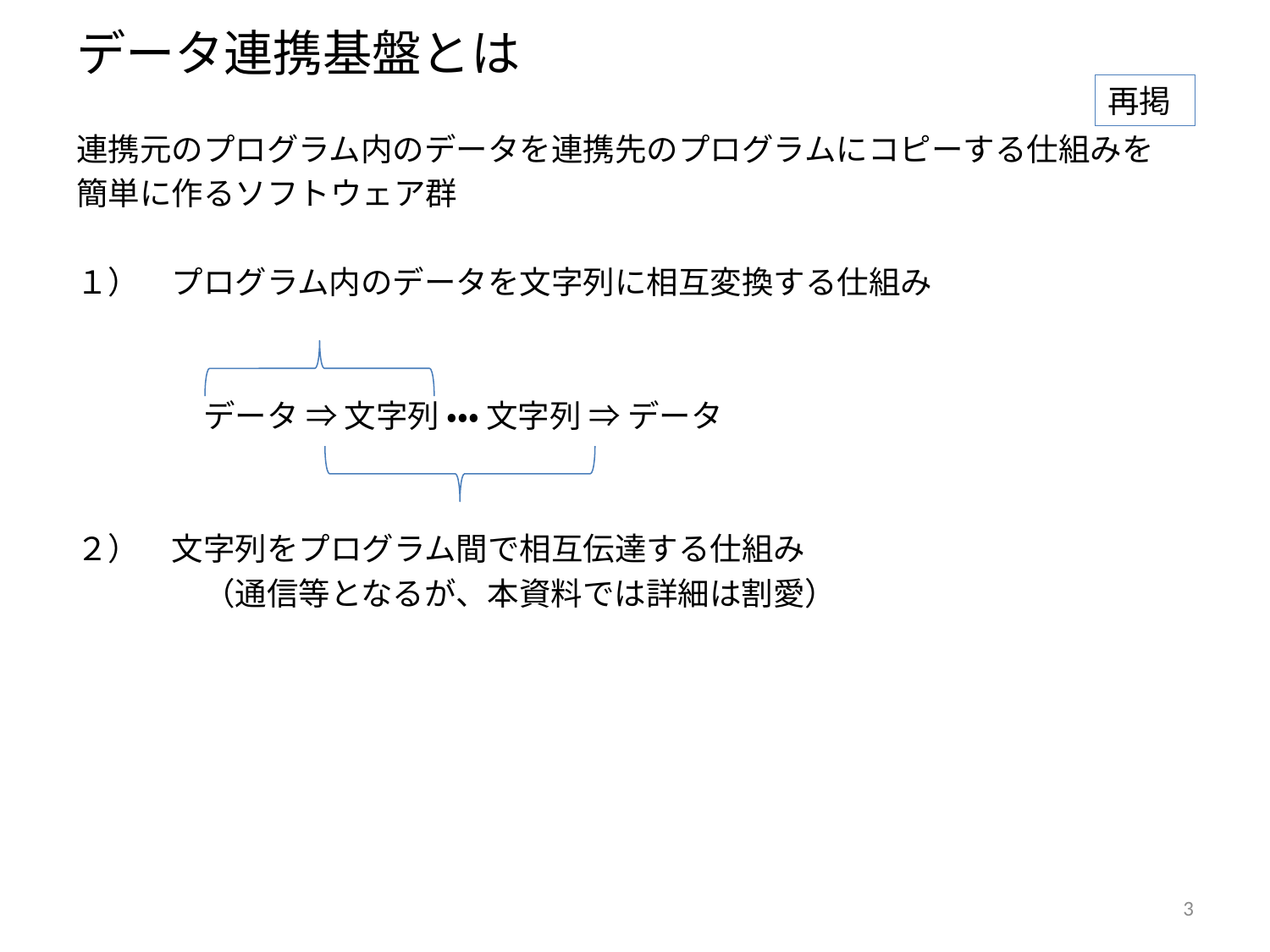

# データ連携基盤とは
再掲
連携元のプログラム内のデータを連携先のプログラムにコピーする仕組みを
簡単に作るソフトウェア群

１）　プログラム内のデータを文字列に相互変換する仕組み

	データ ⇒ 文字列 ・・・ 文字列 ⇒ データ

２）　文字列をプログラム間で相互伝達する仕組み
	（通信等となるが、本資料では詳細は割愛）

3